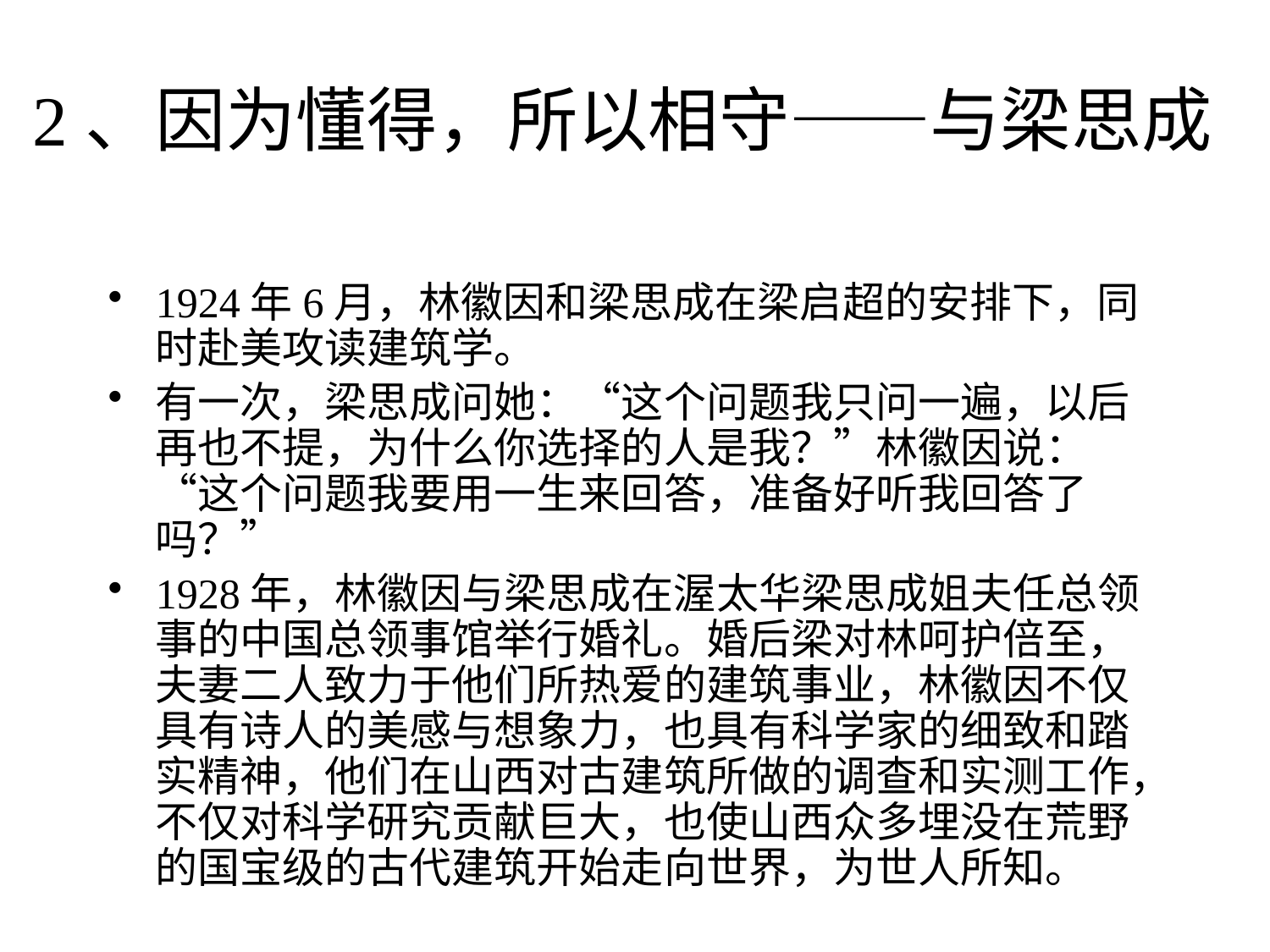

# 2、因为懂得，所以相守——与梁思成
1924年6月，林徽因和梁思成在梁启超的安排下，同时赴美攻读建筑学。
有一次，梁思成问她：“这个问题我只问一遍，以后再也不提，为什么你选择的人是我？”林徽因说：“这个问题我要用一生来回答，准备好听我回答了吗？”
1928年，林徽因与梁思成在渥太华梁思成姐夫任总领事的中国总领事馆举行婚礼。婚后梁对林呵护倍至，夫妻二人致力于他们所热爱的建筑事业，林徽因不仅具有诗人的美感与想象力，也具有科学家的细致和踏实精神，他们在山西对古建筑所做的调查和实测工作，不仅对科学研究贡献巨大，也使山西众多埋没在荒野的国宝级的古代建筑开始走向世界，为世人所知。